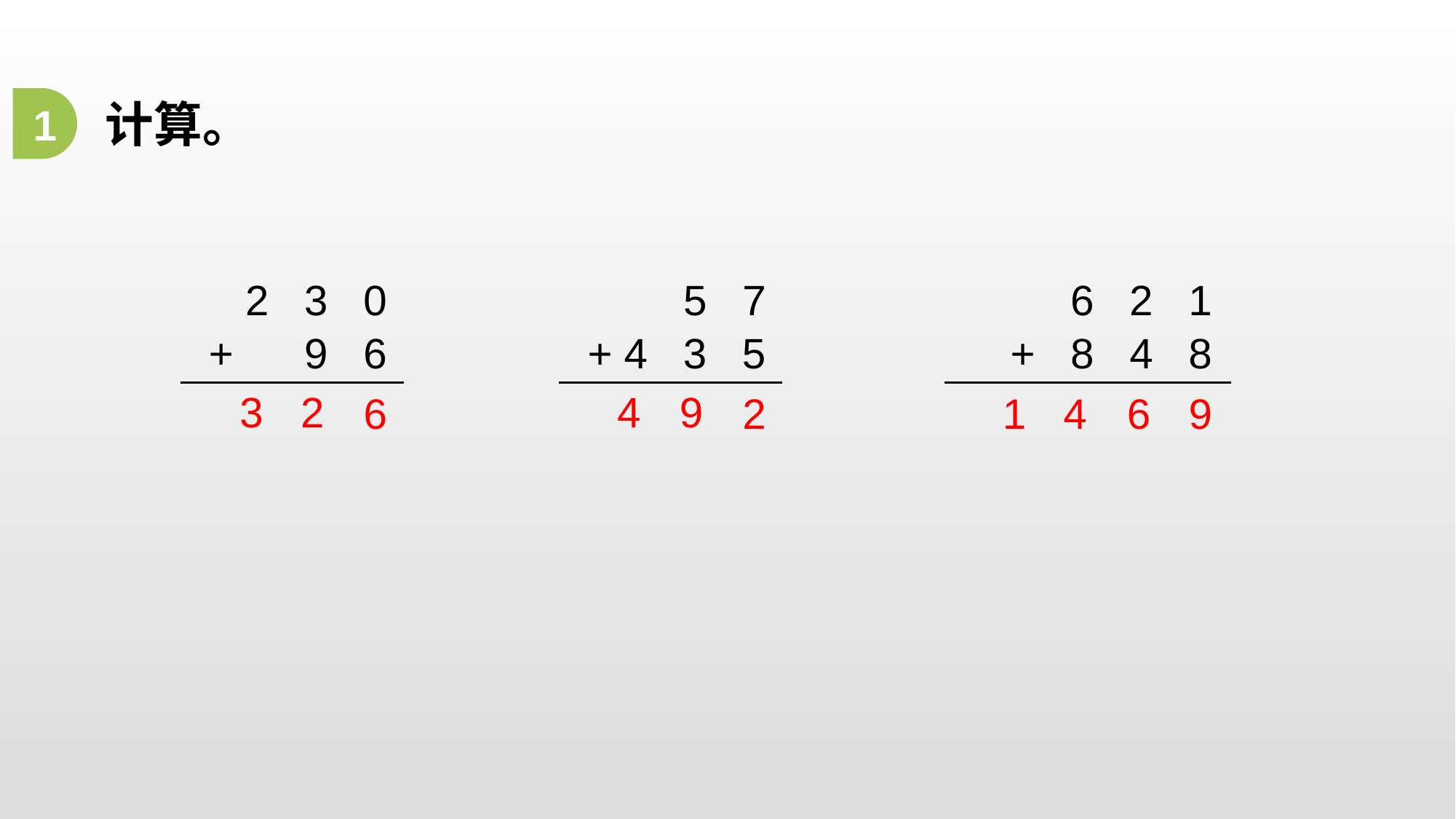

计算。
1
2   3   0
5   7
6   2   1
+      9   6
+ 4   3   5
+   8   4   8
3
2
4
9
6
2
1
4
6
9